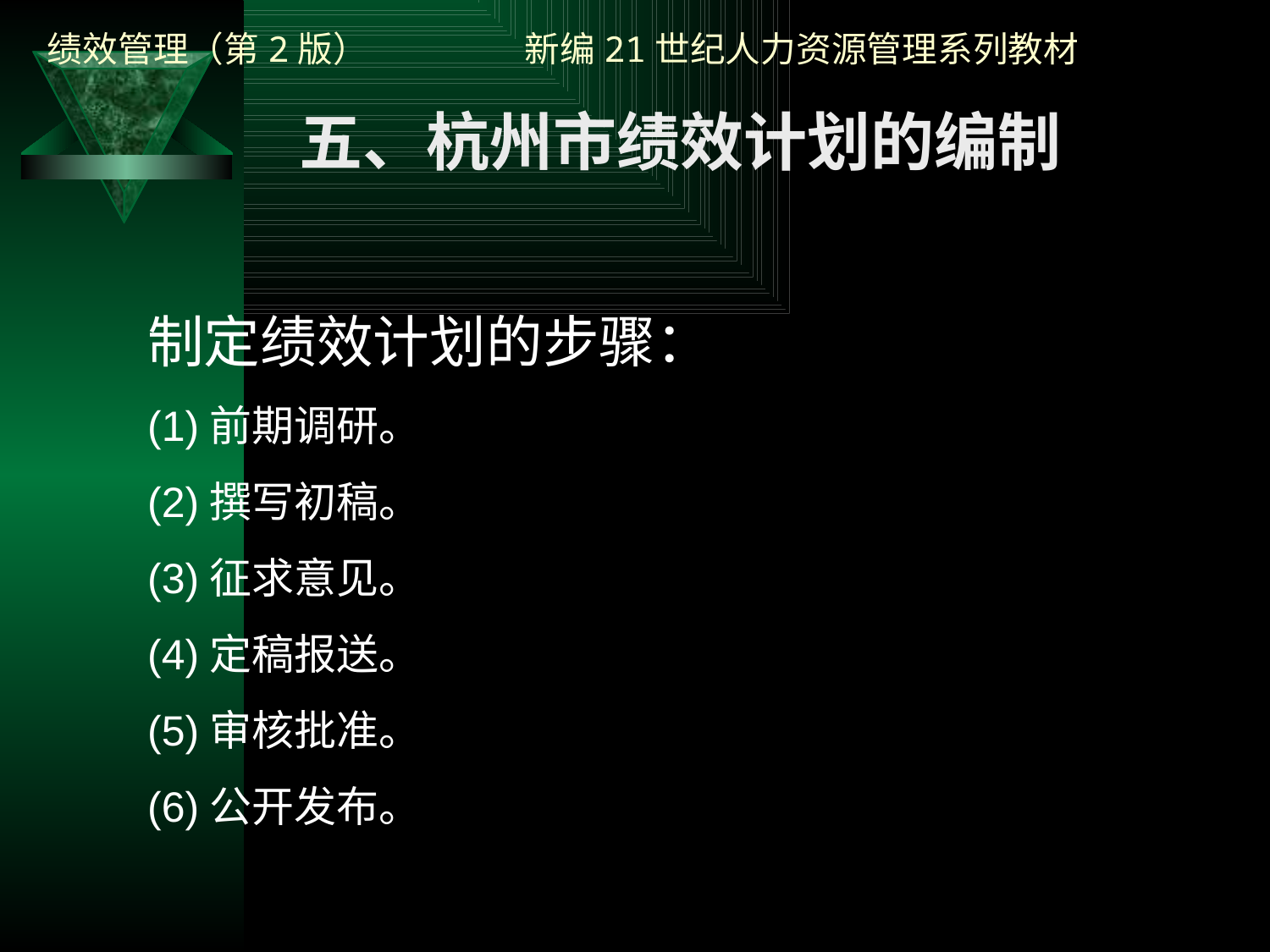

五、杭州市绩效计划的编制
制定绩效计划的步骤：
(1)前期调研。
(2)撰写初稿。
(3)征求意见。
(4)定稿报送。
(5)审核批准。
(6)公开发布。